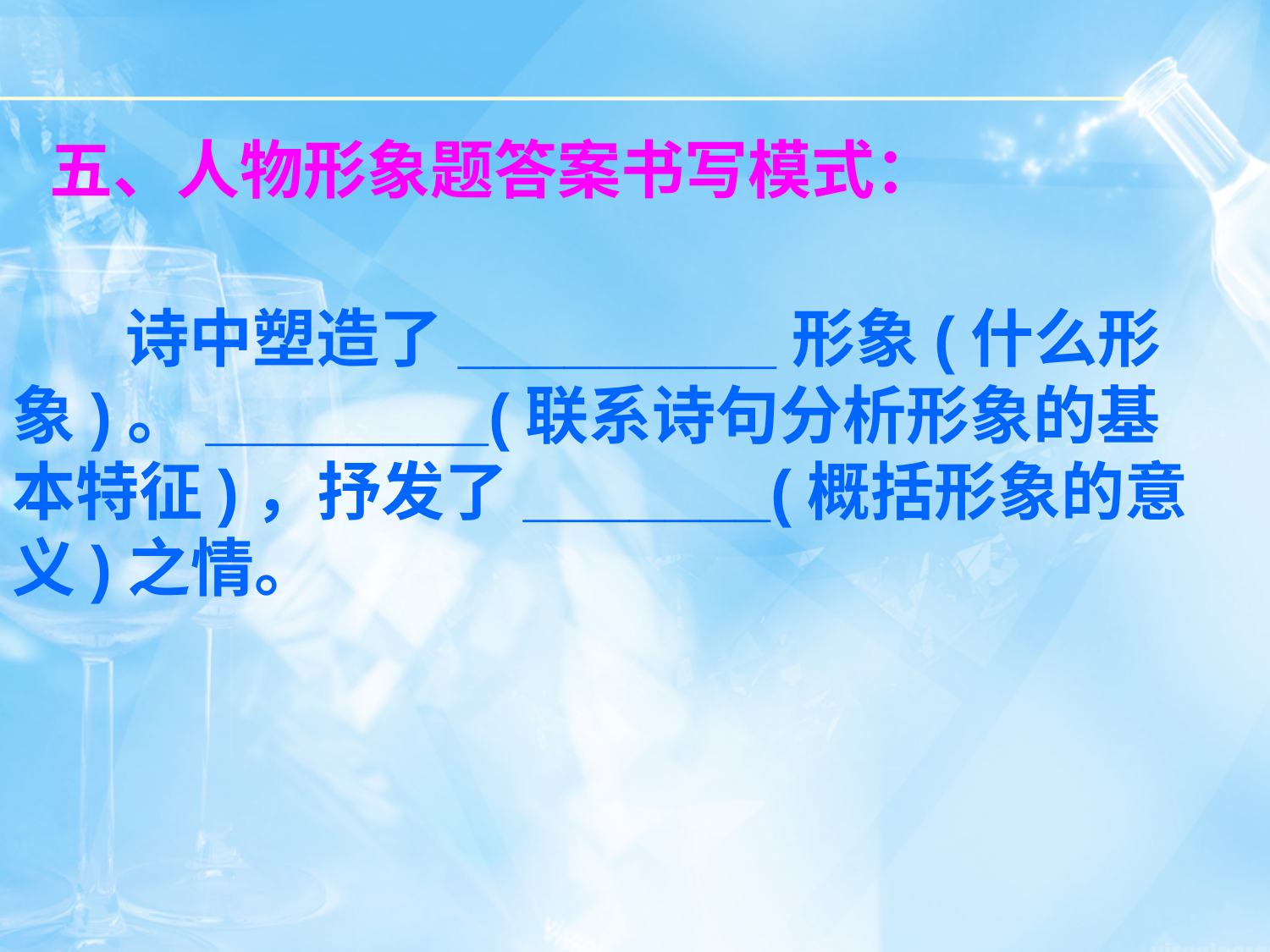

五、人物形象题答案书写模式：

      诗中塑造了_________形象(什么形象)。________(联系诗句分析形象的基本特征)，抒发了_______(概括形象的意义)之情。